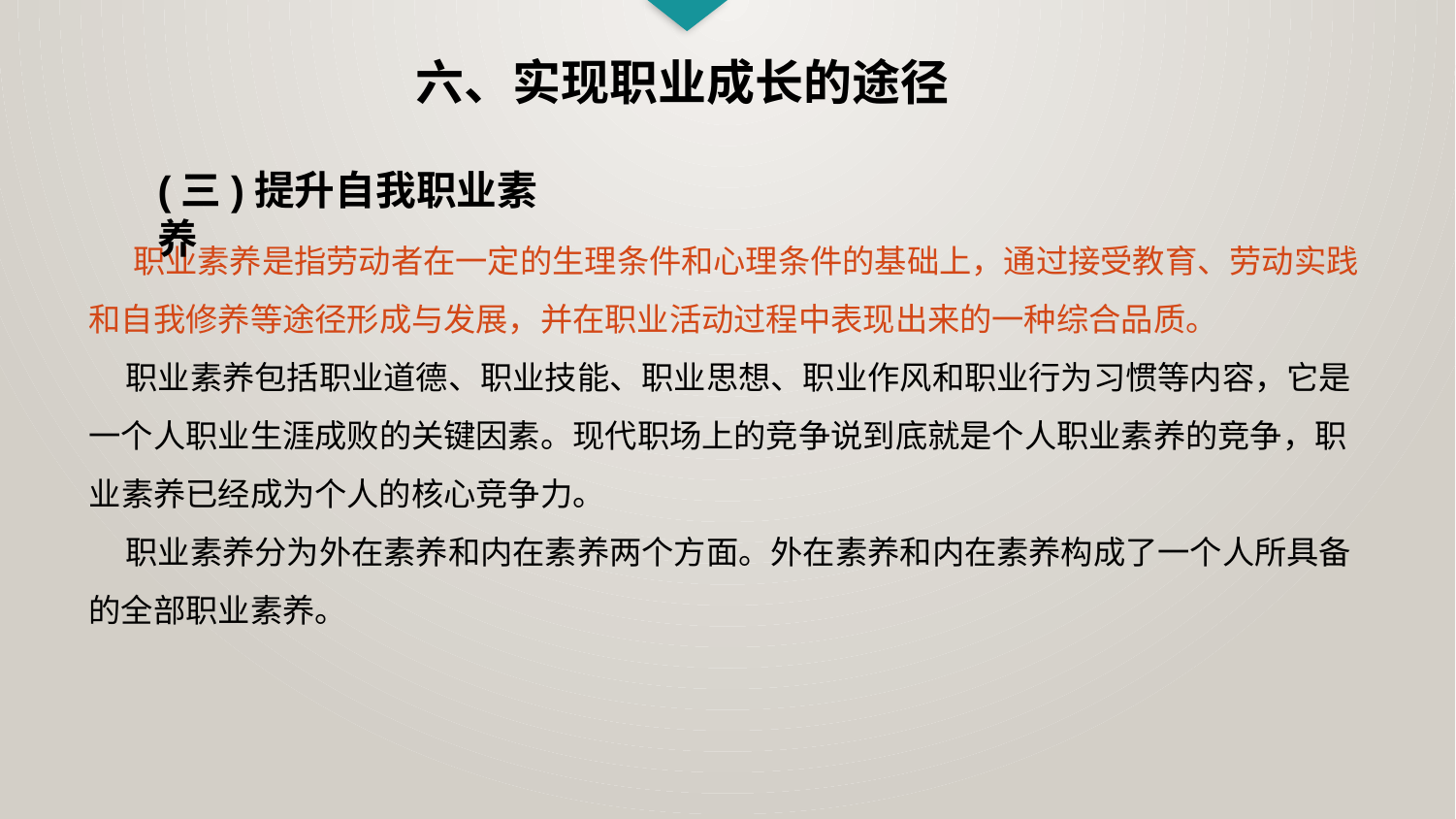

六、实现职业成长的途径
(三)提升自我职业素养
     职业素养是指劳动者在一定的生理条件和心理条件的基础上，通过接受教育、劳动实践和自我修养等途径形成与发展，并在职业活动过程中表现出来的一种综合品质。
    职业素养包括职业道德、职业技能、职业思想、职业作风和职业行为习惯等内容，它是一个人职业生涯成败的关键因素。现代职场上的竞争说到底就是个人职业素养的竞争，职业素养已经成为个人的核心竞争力。
    职业素养分为外在素养和内在素养两个方面。外在素养和内在素养构成了一个人所具备的全部职业素养。
67